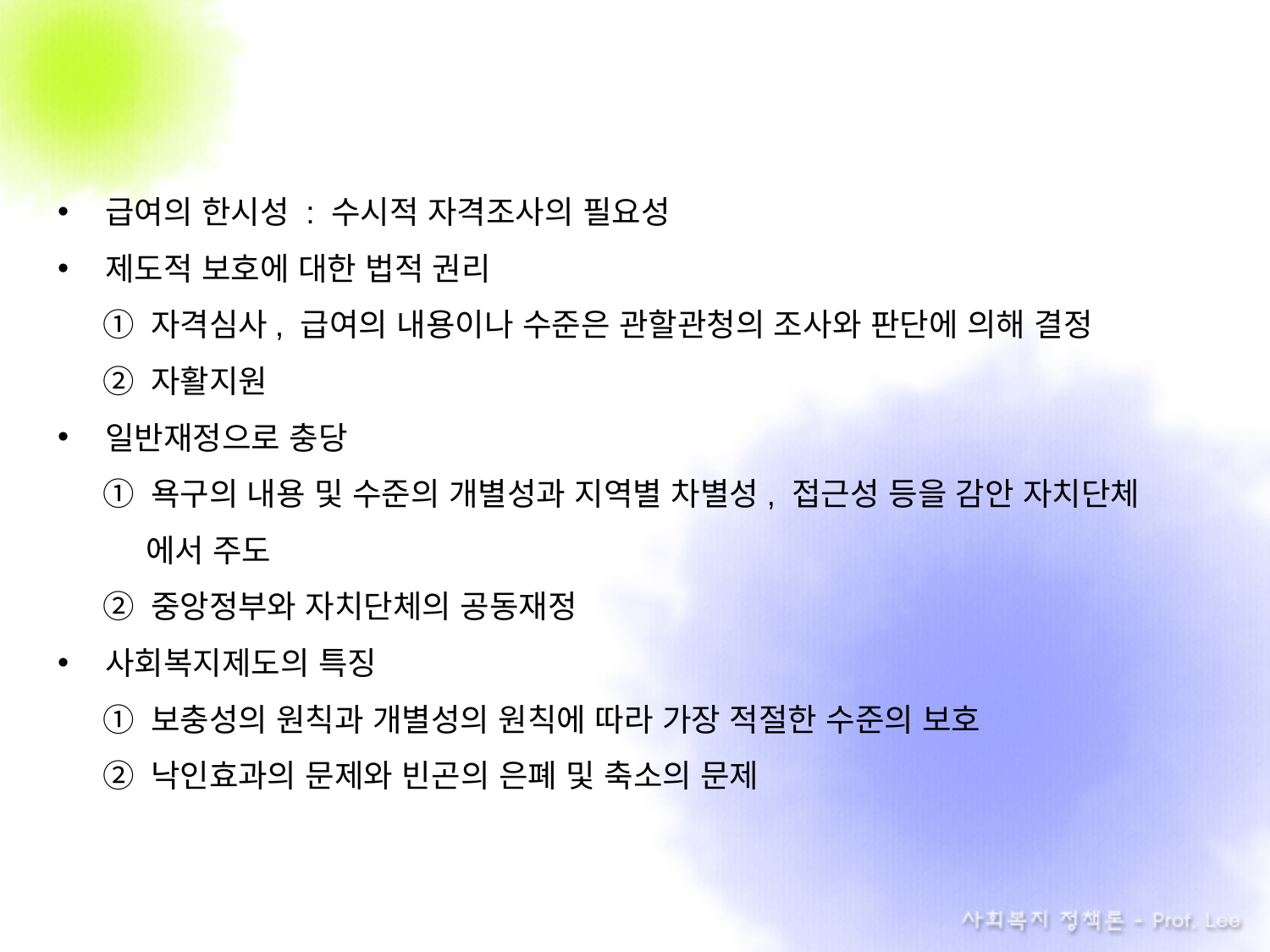

급여의 한시성 : 수시적 자격조사의 필요성
제도적 보호에 대한 법적 권리
  ① 자격심사, 급여의 내용이나 수준은 관할관청의 조사와 판단에 의해 결정
  ② 자활지원
일반재정으로 충당
  ① 욕구의 내용 및 수준의 개별성과 지역별 차별성, 접근성 등을 감안 자치단체
      에서 주도
  ② 중앙정부와 자치단체의 공동재정
사회복지제도의 특징
  ① 보충성의 원칙과 개별성의 원칙에 따라 가장 적절한 수준의 보호
  ② 낙인효과의 문제와 빈곤의 은폐 및 축소의 문제